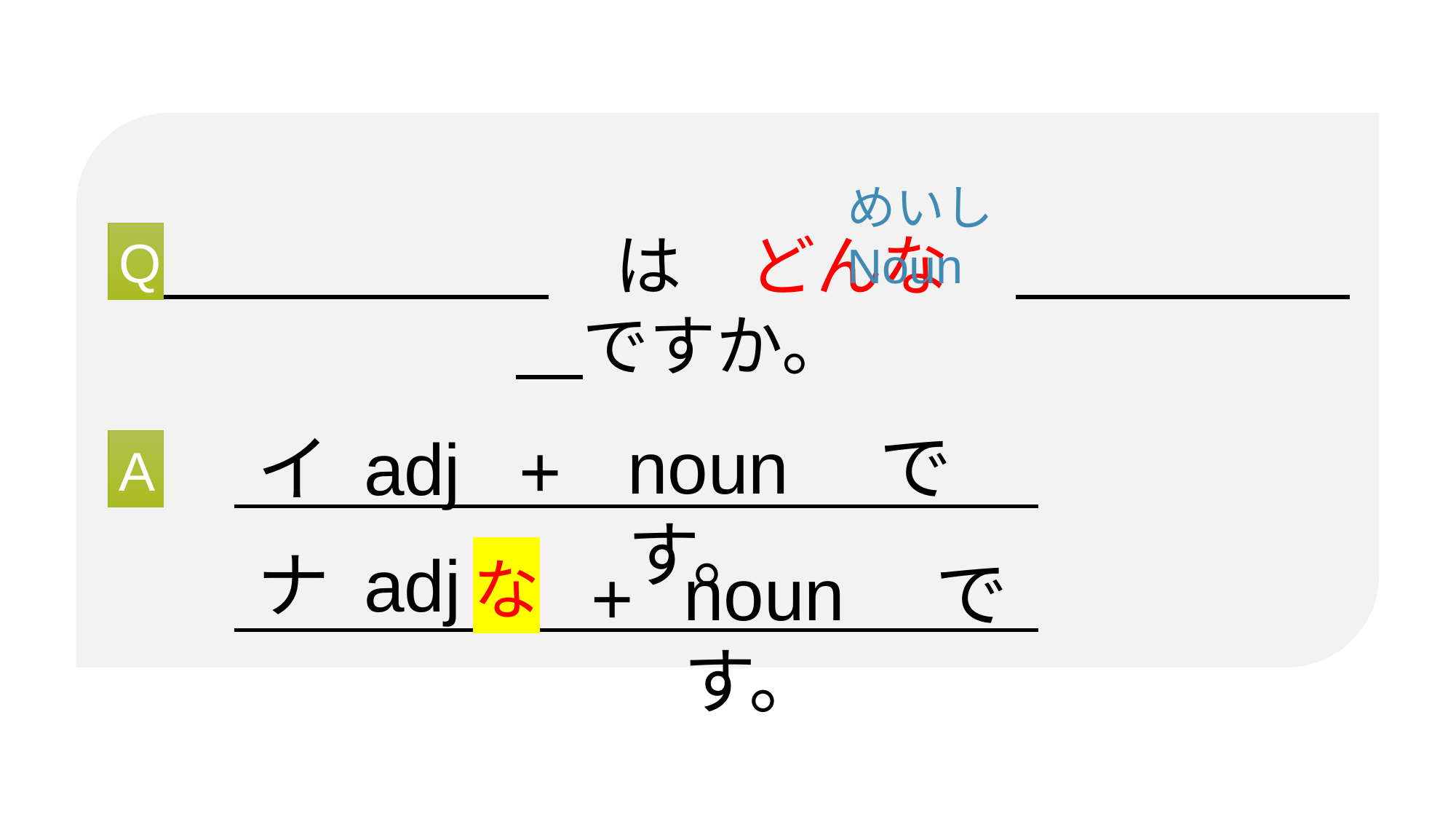

めいしNoun
　　　　　　　は　どんな　　　　　　　ですか。
Q
noun　です。
イ adj
+
A
ナ adj
な
noun　です。
+